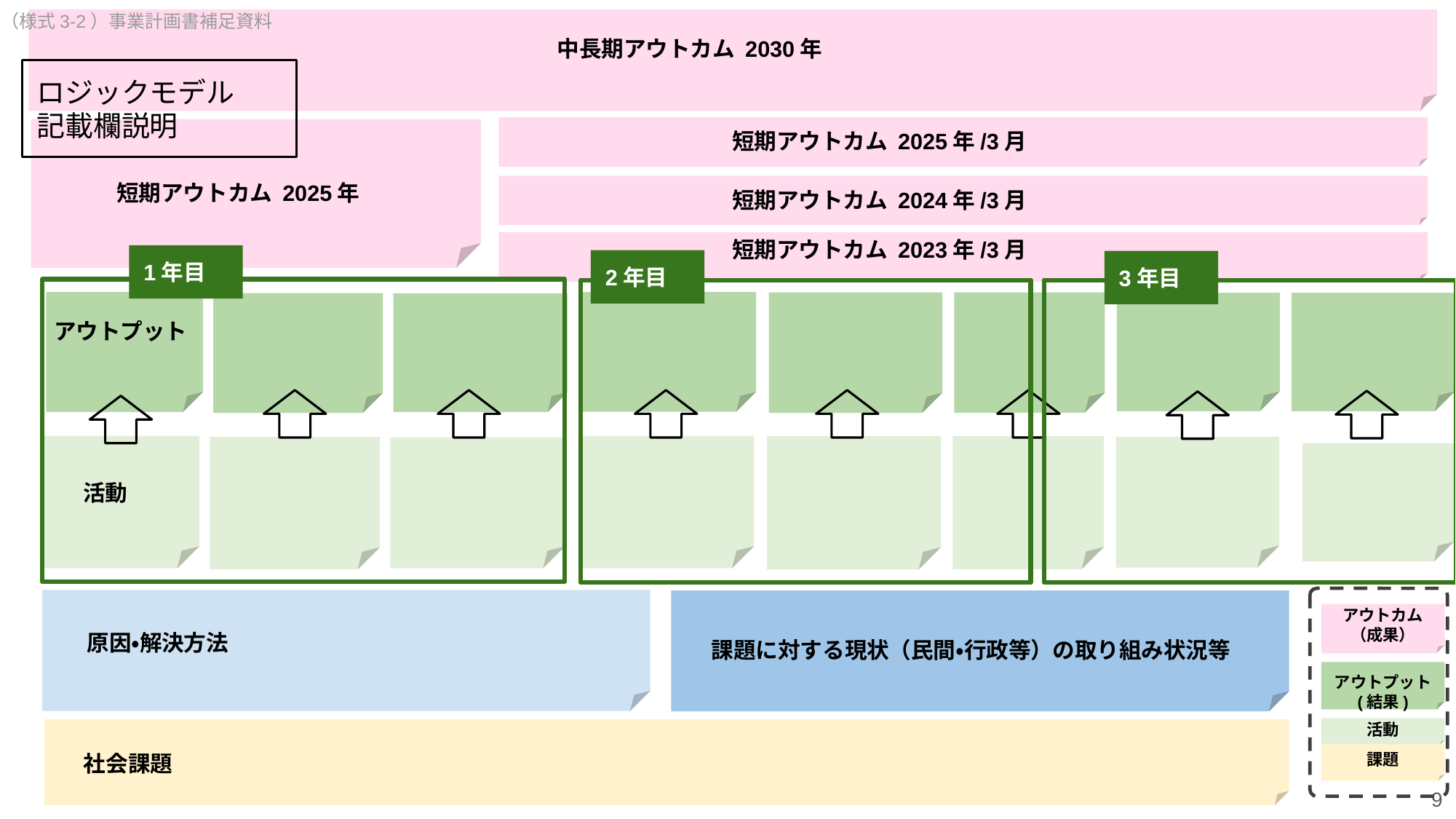

（様式3-2）事業計画書補足資料

中長期アウトカム 2030年
ロジックモデル
記載欄説明
短期アウトカム 2025年/3月

短期アウトカム 2025年
短期アウトカム 2024年/3月

短期アウトカム 2023年/3月

1年目
2年目
3年目

アウトプット

活動

アウトカム
（成果）

アウトプット
(結果)
活動
課題
原因・解決方法
課題に対する現状（民間・行政等）の取り組み状況等

社会課題
9